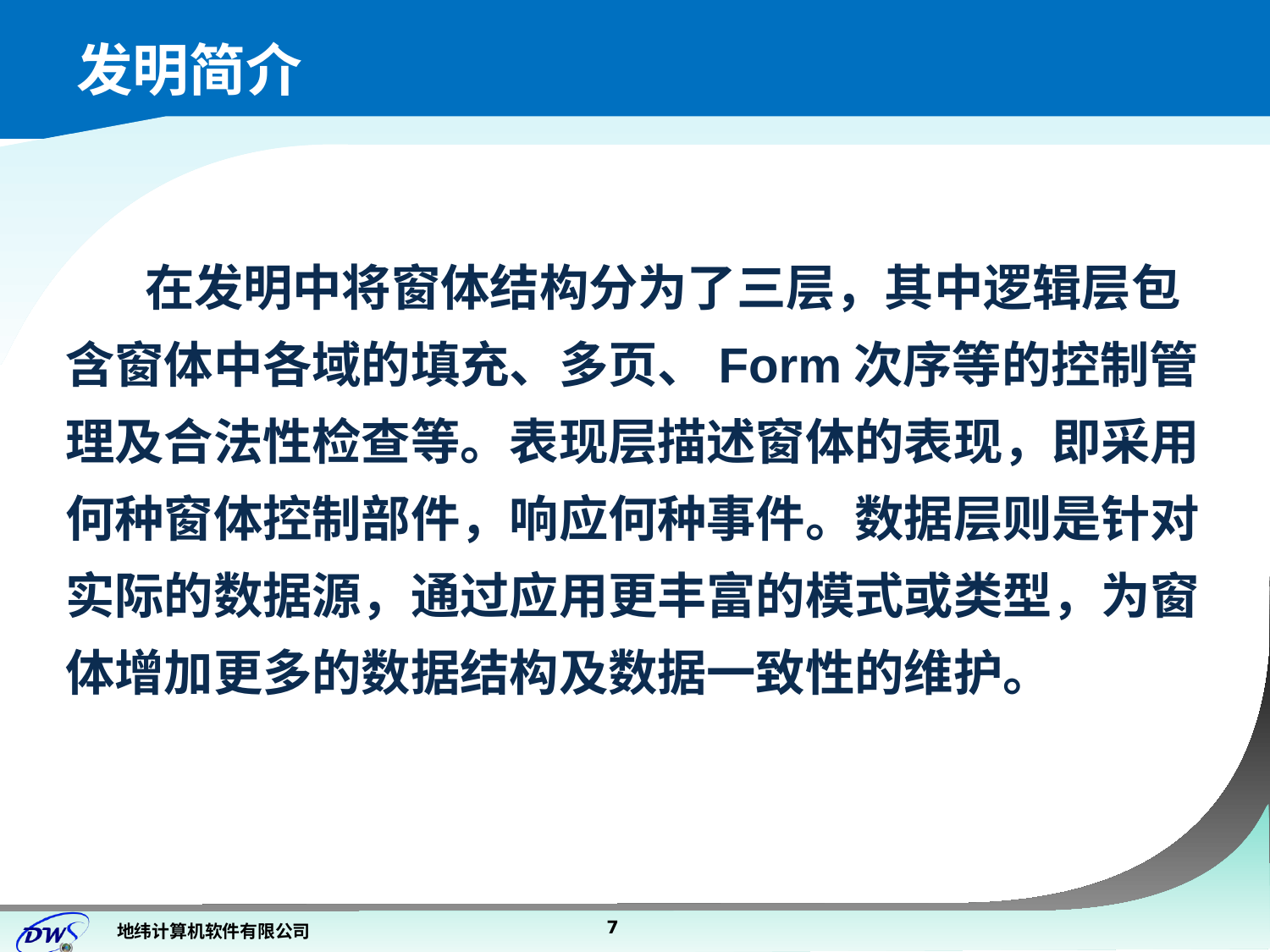

# 发明简介
      在发明中将窗体结构分为了三层，其中逻辑层包含窗体中各域的填充、多页、Form次序等的控制管理及合法性检查等。表现层描述窗体的表现，即采用何种窗体控制部件，响应何种事件。数据层则是针对实际的数据源，通过应用更丰富的模式或类型，为窗体增加更多的数据结构及数据一致性的维护。
7
地纬计算机软件有限公司